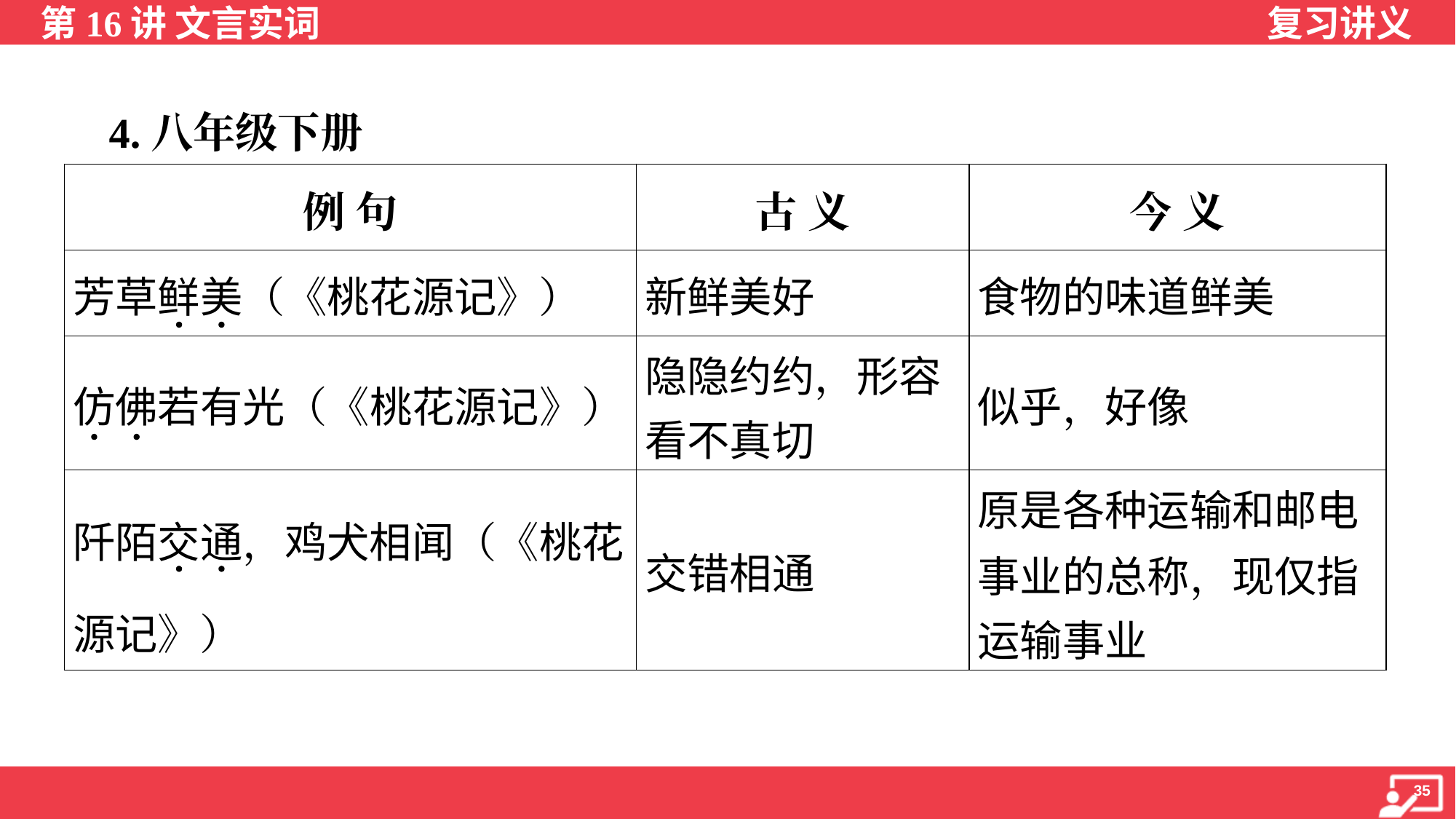

4.八年级下册
| 例 句 | 古 义 | 今 义 |
| --- | --- | --- |
| 芳草鲜美（《桃花源记》） | 新鲜美好 | 食物的味道鲜美 |
| 仿佛若有光（《桃花源记》） | 隐隐约约，形容 看不真切 | 似乎，好像 |
| 阡陌交通，鸡犬相闻（《桃花源记》） | 交错相通 | 原是各种运输和邮电 事业的总称，现仅指 运输事业 |